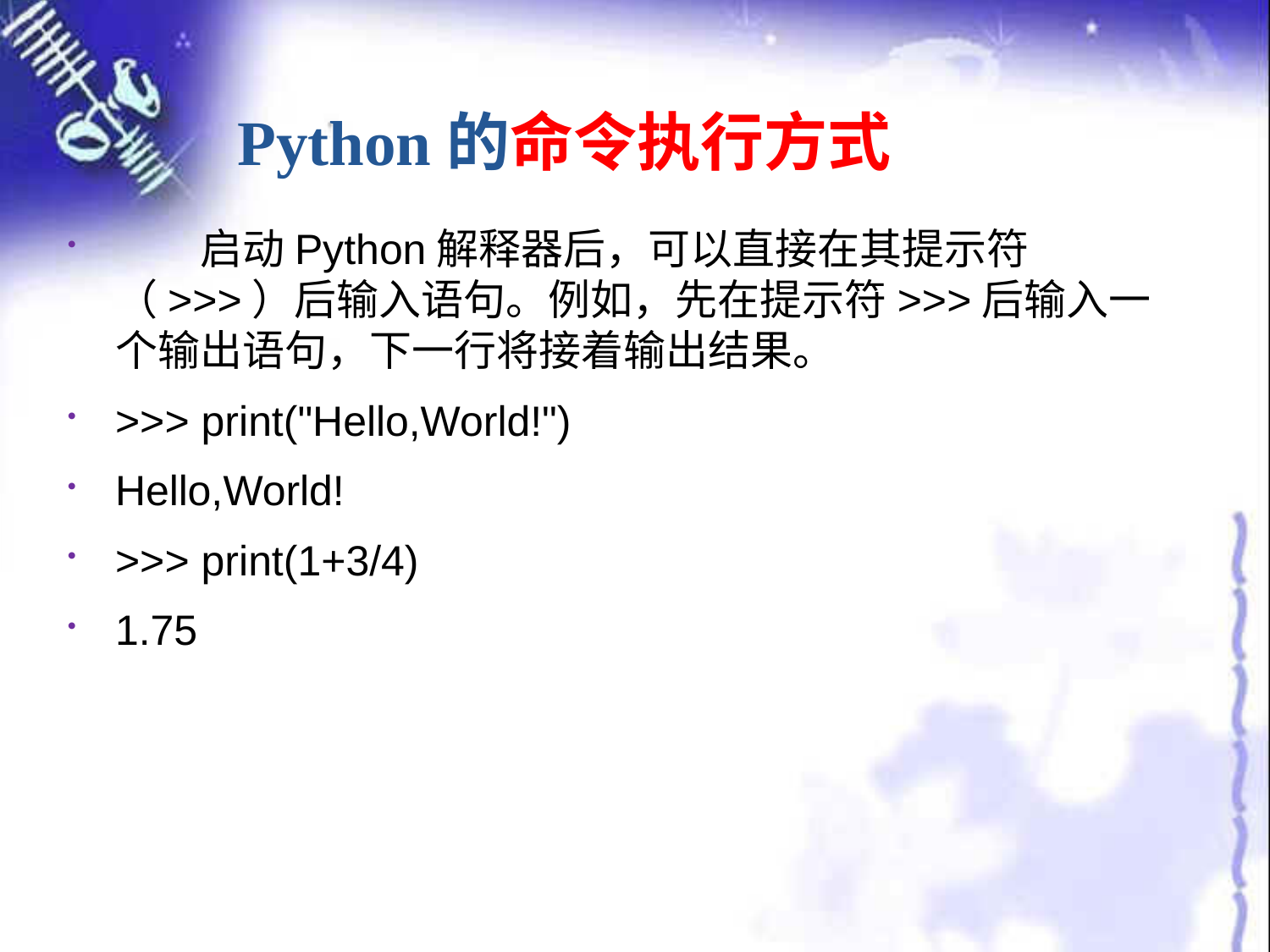

# Python的命令执行方式
　　启动Python解释器后，可以直接在其提示符（>>>）后输入语句。例如，先在提示符>>>后输入一个输出语句，下一行将接着输出结果。
>>> print("Hello,World!")
Hello,World!
>>> print(1+3/4)
1.75